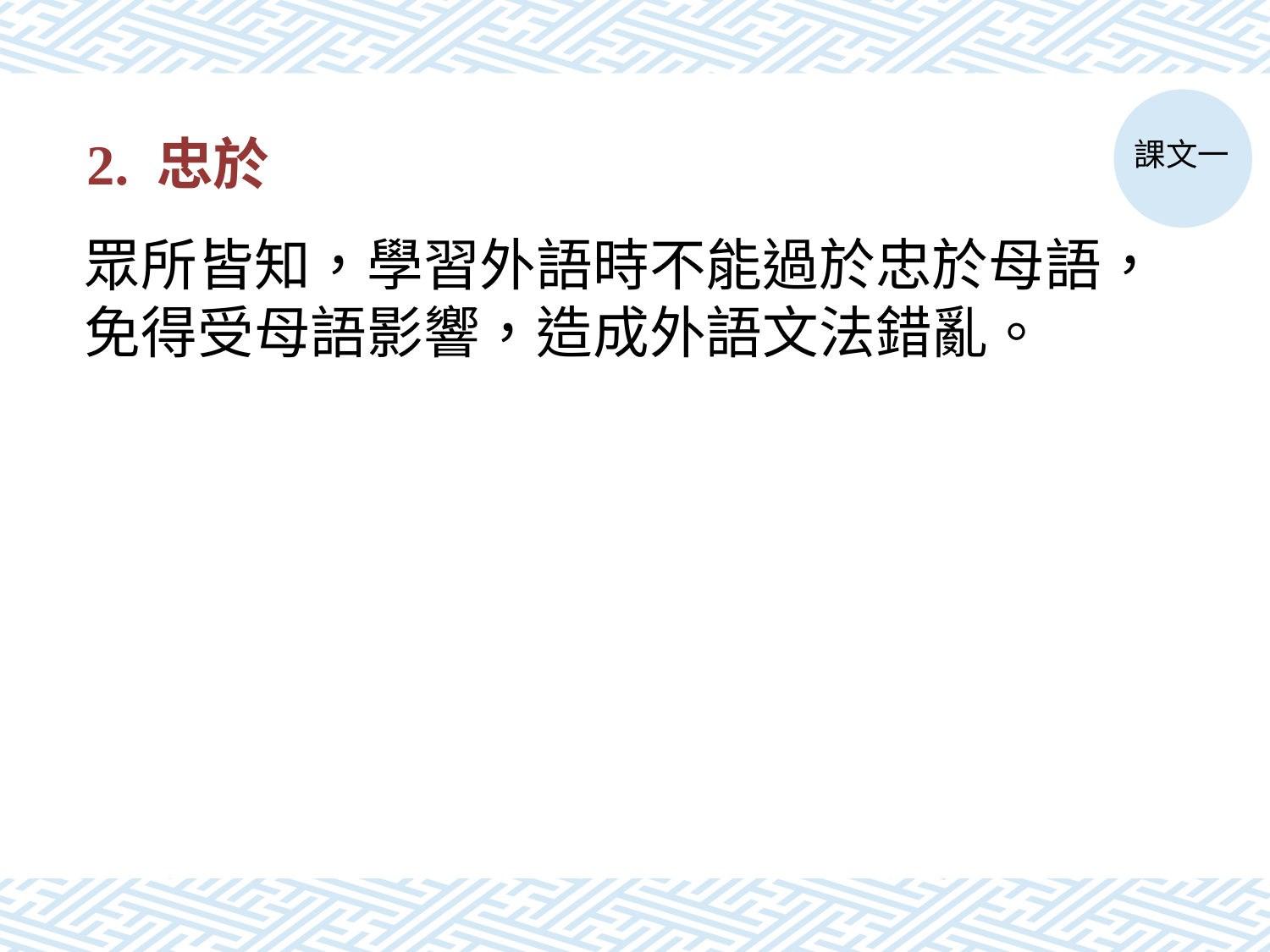

課文一
# 2. 忠於
眾所皆知，學習外語時不能過於忠於母語，免得受母語影響，造成外語文法錯亂。